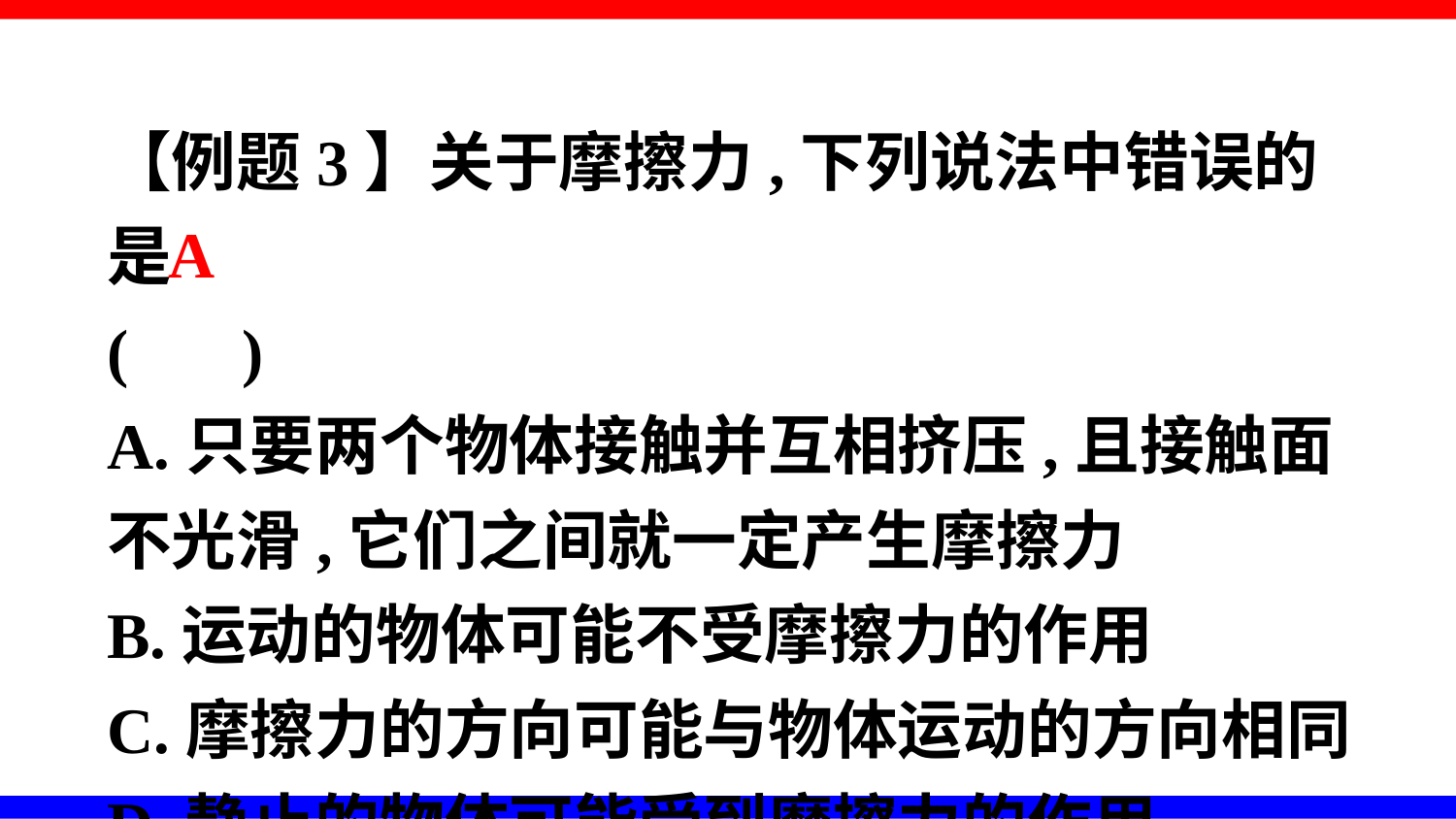

【例题3】关于摩擦力,下列说法中错误的是
(       )
A.只要两个物体接触并互相挤压,且接触面不光滑,它们之间就一定产生摩擦力
B.运动的物体可能不受摩擦力的作用
C.摩擦力的方向可能与物体运动的方向相同
D.静止的物体可能受到摩擦力的作用
A